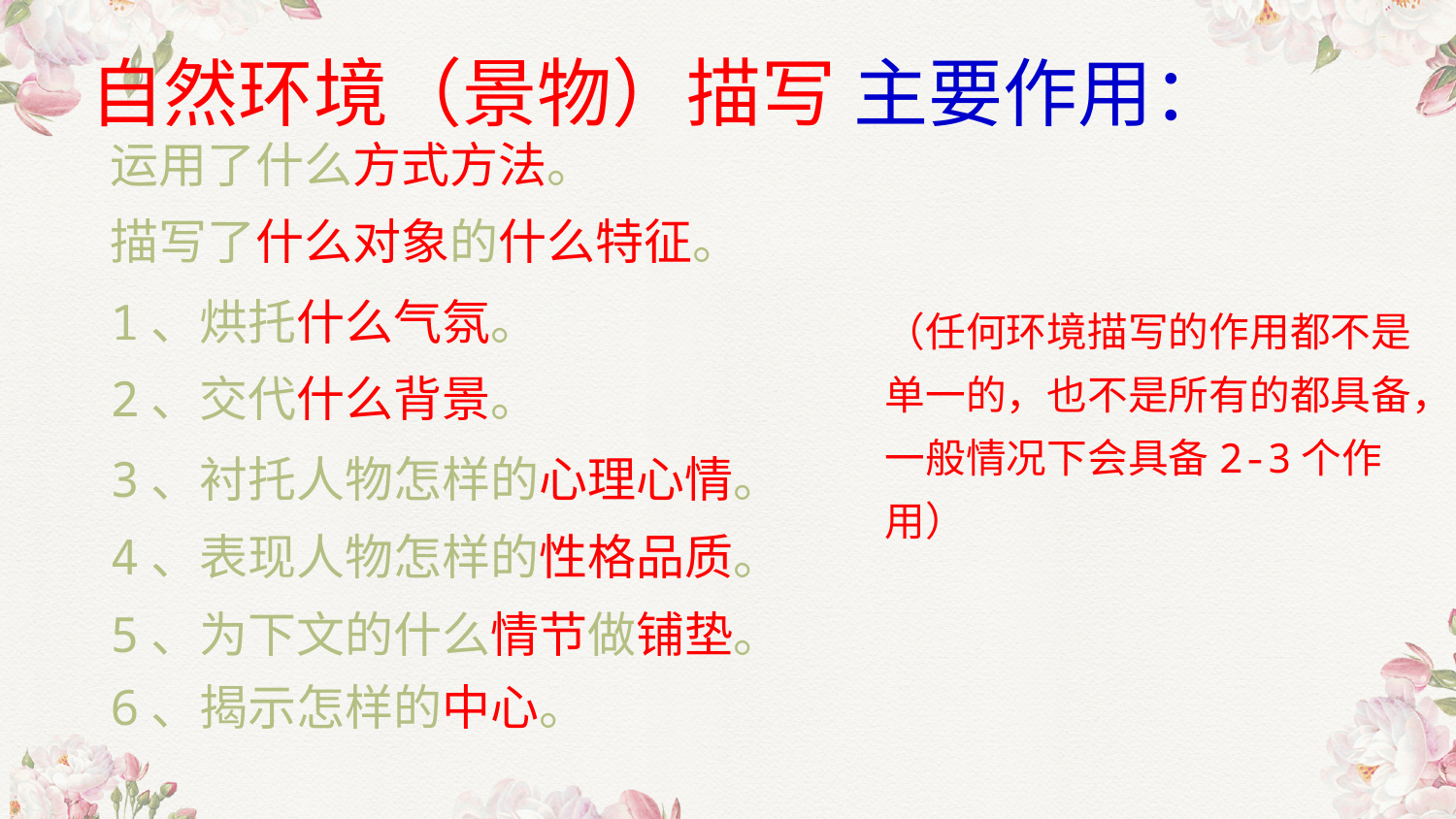

自然环境（景物）描写 主要作用：

运用了什么方式方法。
描写了什么对象的什么特征。
1、烘托什么气氛。
（任何环境描写的作用都不是单一的，也不是所有的都具备，一般情况下会具备2-3个作用）
2、交代什么背景。
3、衬托人物怎样的心理心情。
4、表现人物怎样的性格品质。
5、为下文的什么情节做铺垫。
6、揭示怎样的中心。